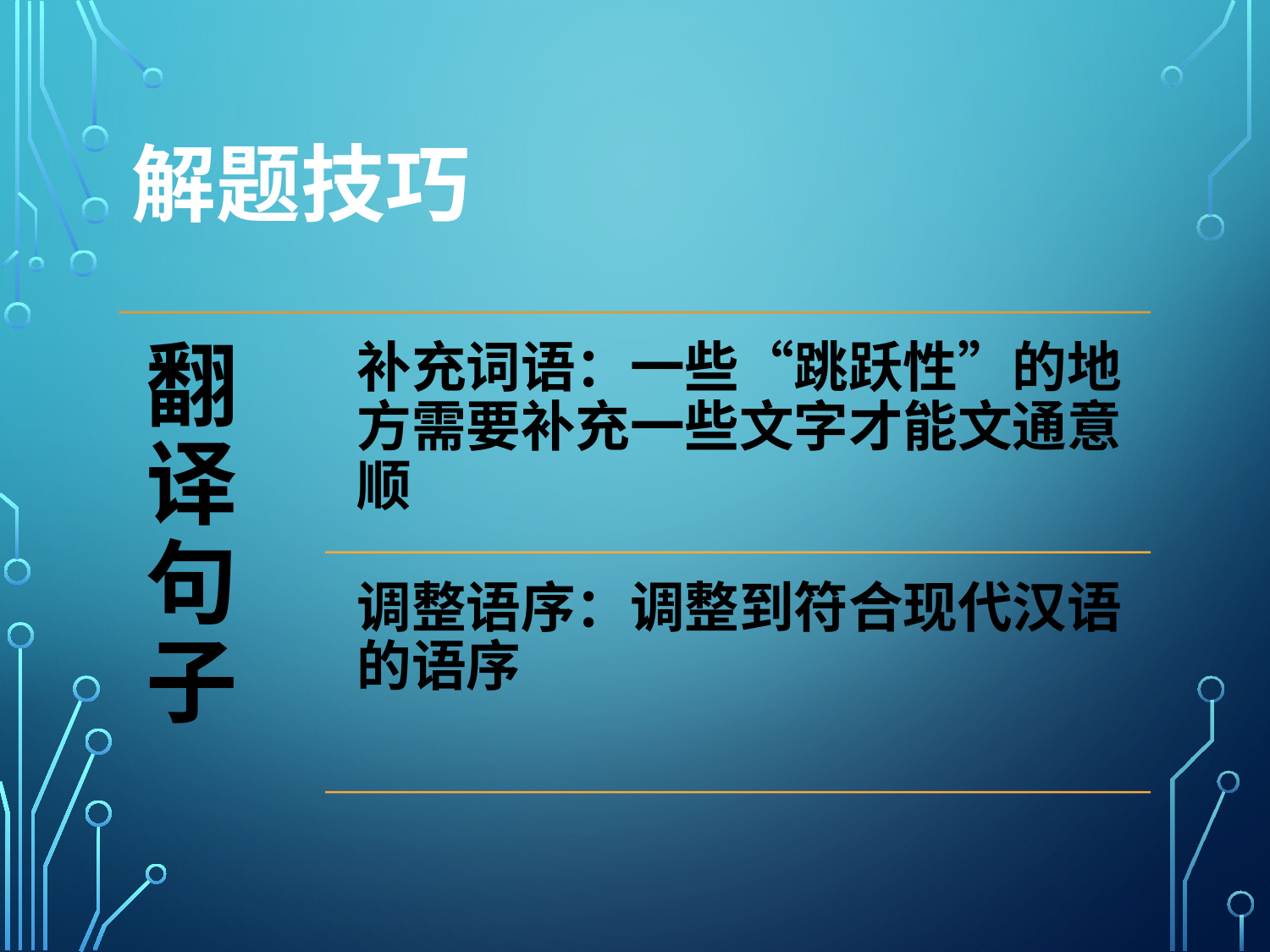

# 解题技巧
翻译句子
补充词语：一些“跳跃性”的地方需要补充一些文字才能文通意顺
调整语序：调整到符合现代汉语的语序